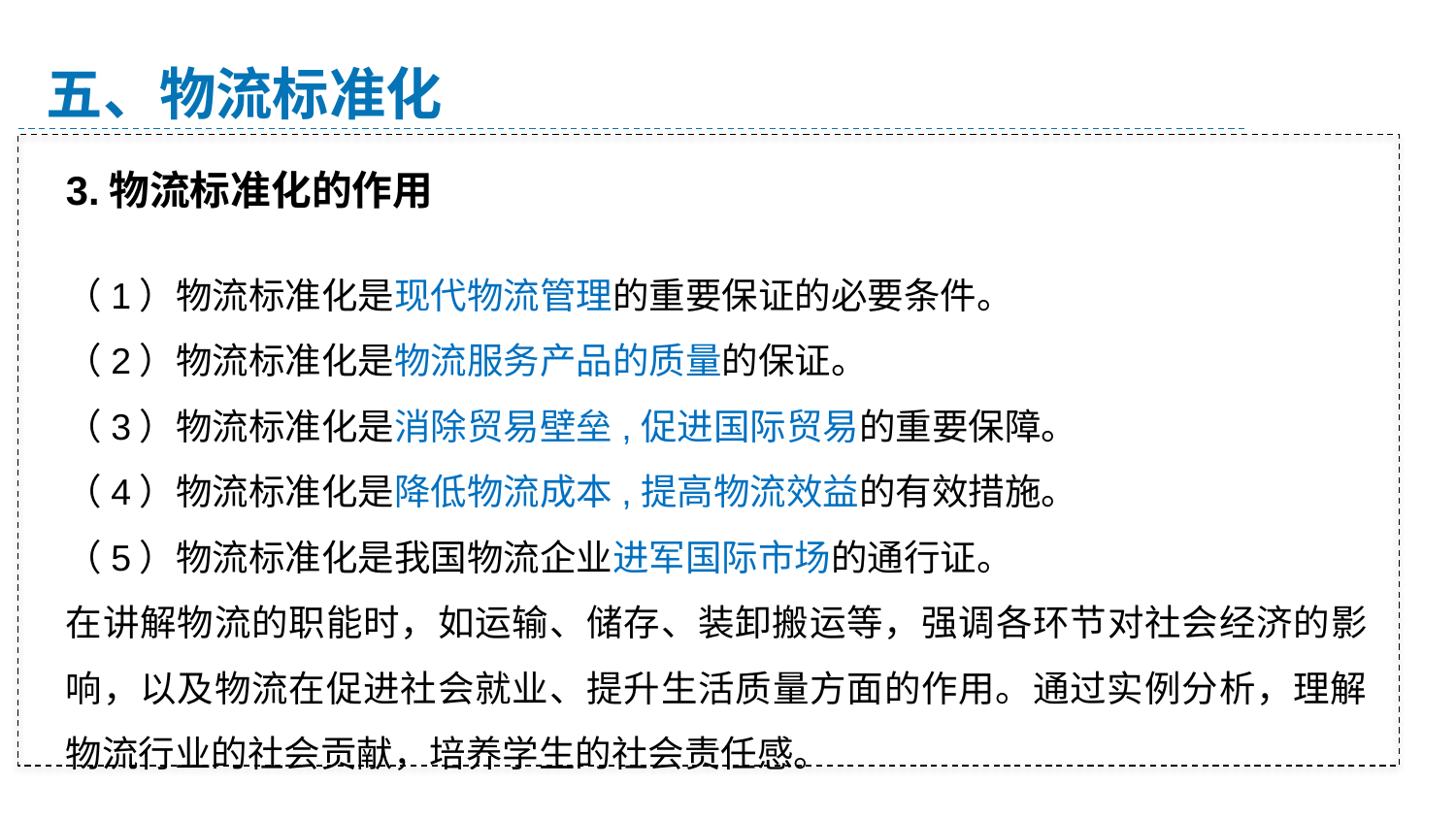

五、物流标准化

3.物流标准化的作用
（1）物流标准化是现代物流管理的重要保证的必要条件。
（2）物流标准化是物流服务产品的质量的保证。
（3）物流标准化是消除贸易壁垒,促进国际贸易的重要保障。
（4）物流标准化是降低物流成本,提高物流效益的有效措施。
（5）物流标准化是我国物流企业进军国际市场的通行证。
在讲解物流的职能时，如运输、储存、装卸搬运等，强调各环节对社会经济的影响，以及物流在促进社会就业、提升生活质量方面的作用。通过实例分析，理解物流行业的社会贡献，培养学生的社会责任感。